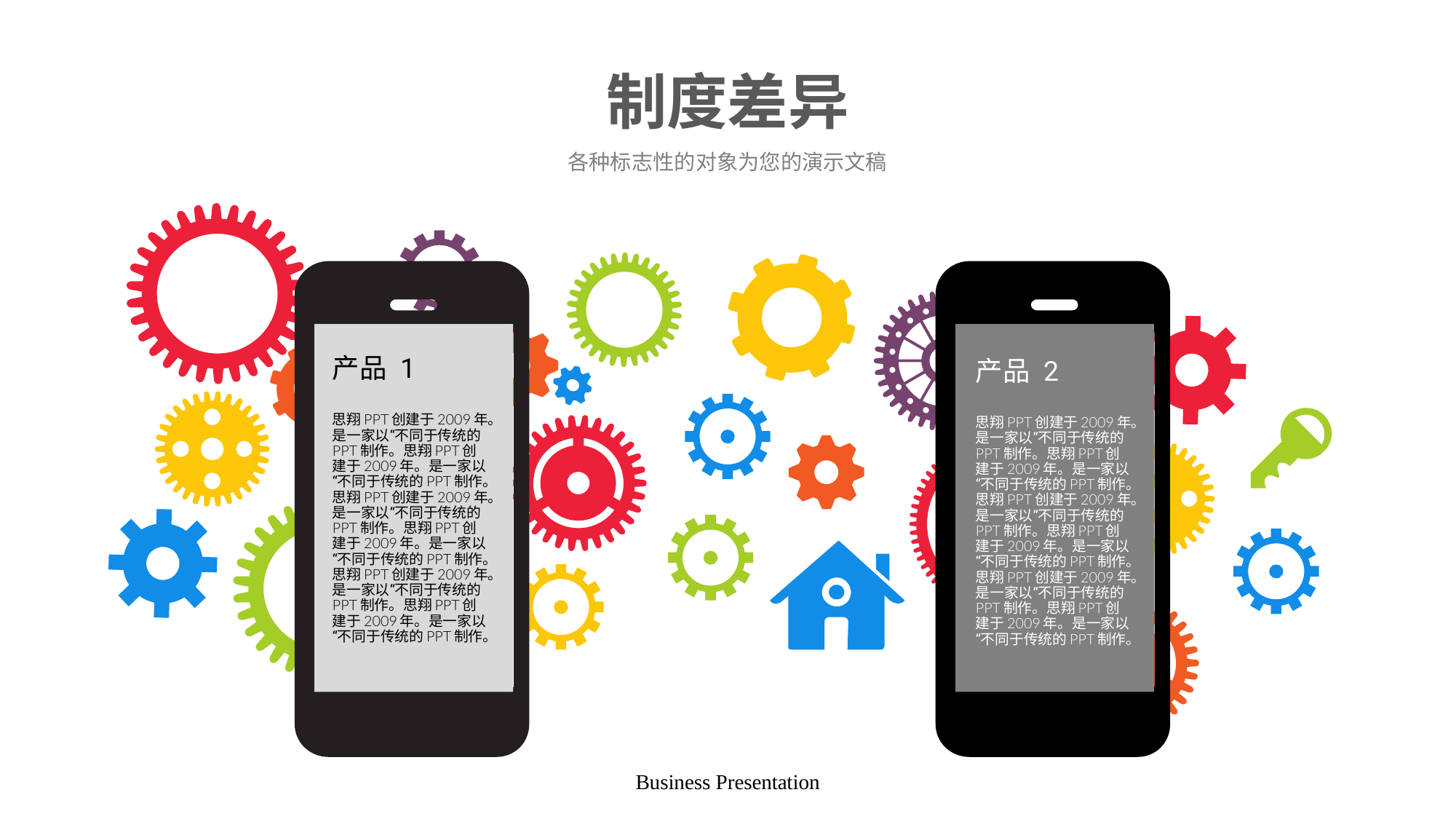

# 制度差异
各种标志性的对象为您的演示文稿

产品 1
产品 2
思翔PPT创建于2009年。是一家以“不同于传统的PPT制作。思翔PPT创建于2009年。是一家以“不同于传统的PPT制作。思翔PPT创建于2009年。是一家以“不同于传统的PPT制作。思翔PPT创建于2009年。是一家以“不同于传统的PPT制作。思翔PPT创建于2009年。是一家以“不同于传统的PPT制作。思翔PPT创建于2009年。是一家以“不同于传统的PPT制作。

思翔PPT创建于2009年。是一家以“不同于传统的PPT制作。思翔PPT创建于2009年。是一家以“不同于传统的PPT制作。思翔PPT创建于2009年。是一家以“不同于传统的PPT制作。思翔PPT创建于2009年。是一家以“不同于传统的PPT制作。思翔PPT创建于2009年。是一家以“不同于传统的PPT制作。思翔PPT创建于2009年。是一家以“不同于传统的PPT制作。

Business Presentation
24